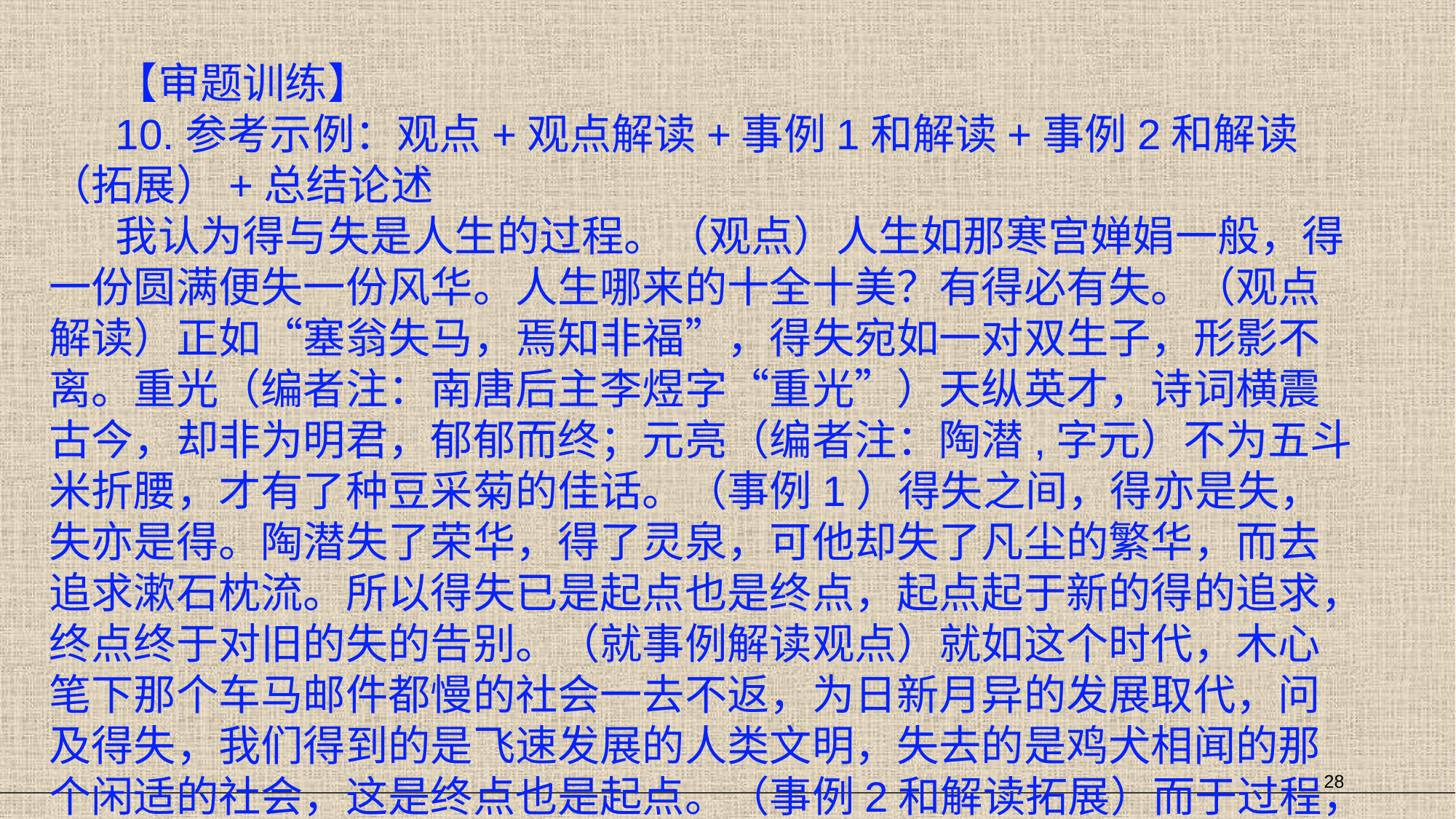

【审题训练】
10.参考示例：观点+观点解读+事例1和解读+事例2和解读（拓展）+总结论述
我认为得与失是人生的过程。（观点）人生如那寒宫婵娟一般，得一份圆满便失一份风华。人生哪来的十全十美？有得必有失。（观点解读）正如“塞翁失马，焉知非福”，得失宛如一对双生子，形影不离。重光（编者注：南唐后主李煜字“重光”）天纵英才，诗词横震古今，却非为明君，郁郁而终；元亮（编者注：陶潜,字元）不为五斗米折腰，才有了种豆采菊的佳话。（事例1）得失之间，得亦是失，失亦是得。陶潜失了荣华，得了灵泉，可他却失了凡尘的繁华，而去追求漱石枕流。所以得失已是起点也是终点，起点起于新的得的追求，终点终于对旧的失的告别。（就事例解读观点）就如这个时代，木心笔下那个车马邮件都慢的社会一去不返，为日新月异的发展取代，问及得失，我们得到的是飞速发展的人类文明，失去的是鸡犬相闻的那个闲适的社会，这是终点也是起点。（事例2和解读拓展）而于过程，得失只是我们成长路上的一块磨刀石，得无法诱惑我们，失无法挫败我们，以得失笑对人生，不忘初心。（总结论述）

28